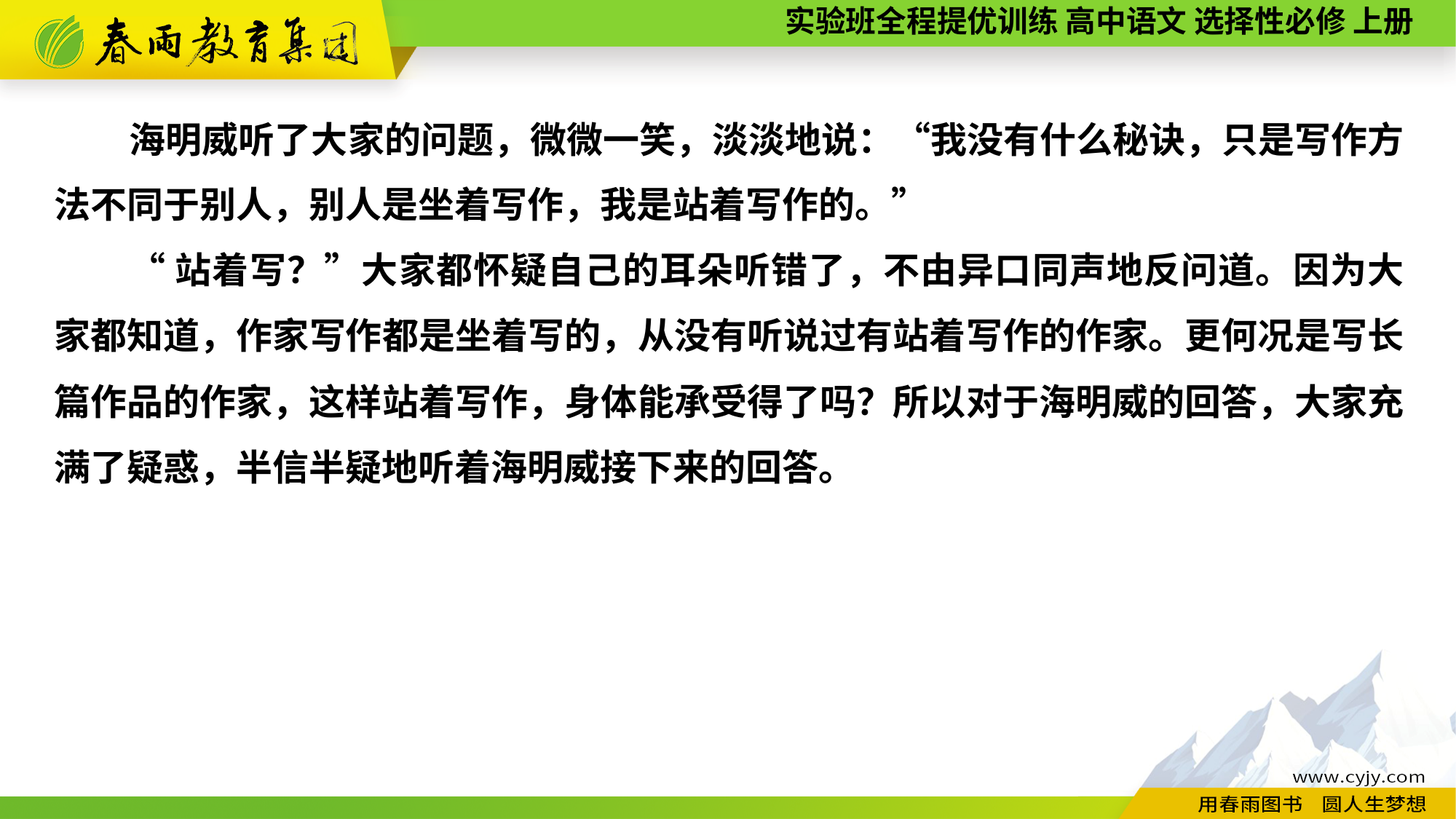

海明威听了大家的问题，微微一笑，淡淡地说：“我没有什么秘诀，只是写作方法不同于别人，别人是坐着写作，我是站着写作的。”
“站着写？”大家都怀疑自己的耳朵听错了，不由异口同声地反问道。因为大家都知道，作家写作都是坐着写的，从没有听说过有站着写作的作家。更何况是写长篇作品的作家，这样站着写作，身体能承受得了吗？所以对于海明威的回答，大家充满了疑惑，半信半疑地听着海明威接下来的回答。